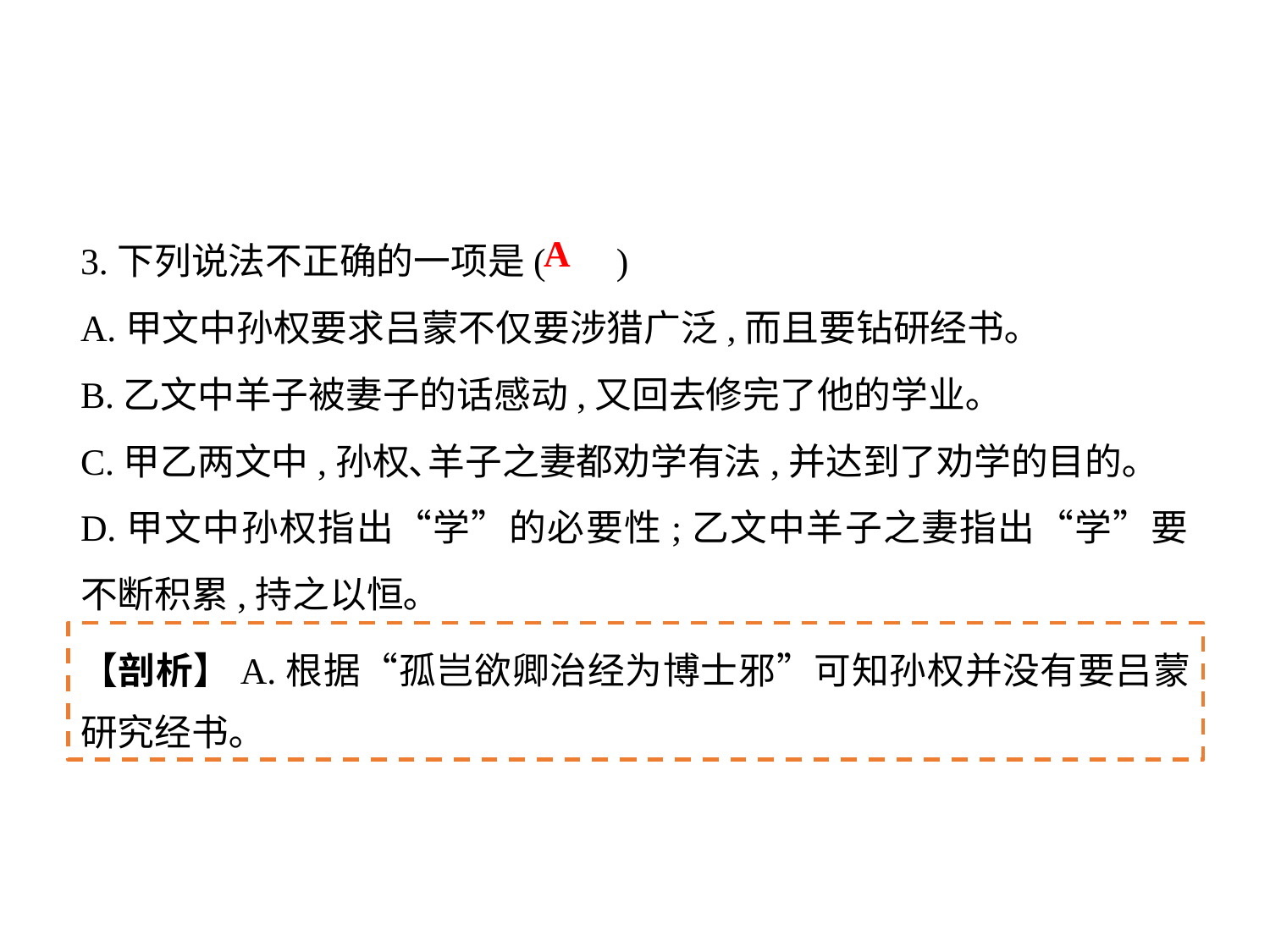

3.下列说法不正确的一项是(	   )
A.甲文中孙权要求吕蒙不仅要涉猎广泛,而且要钻研经书｡
B.乙文中羊子被妻子的话感动,又回去修完了他的学业｡
C.甲乙两文中,孙权､羊子之妻都劝学有法,并达到了劝学的目的｡
D.甲文中孙权指出“学”的必要性;乙文中羊子之妻指出“学”要不断积累,持之以恒｡
A
【剖析】A.根据“孤岂欲卿治经为博士邪”可知孙权并没有要吕蒙研究经书｡